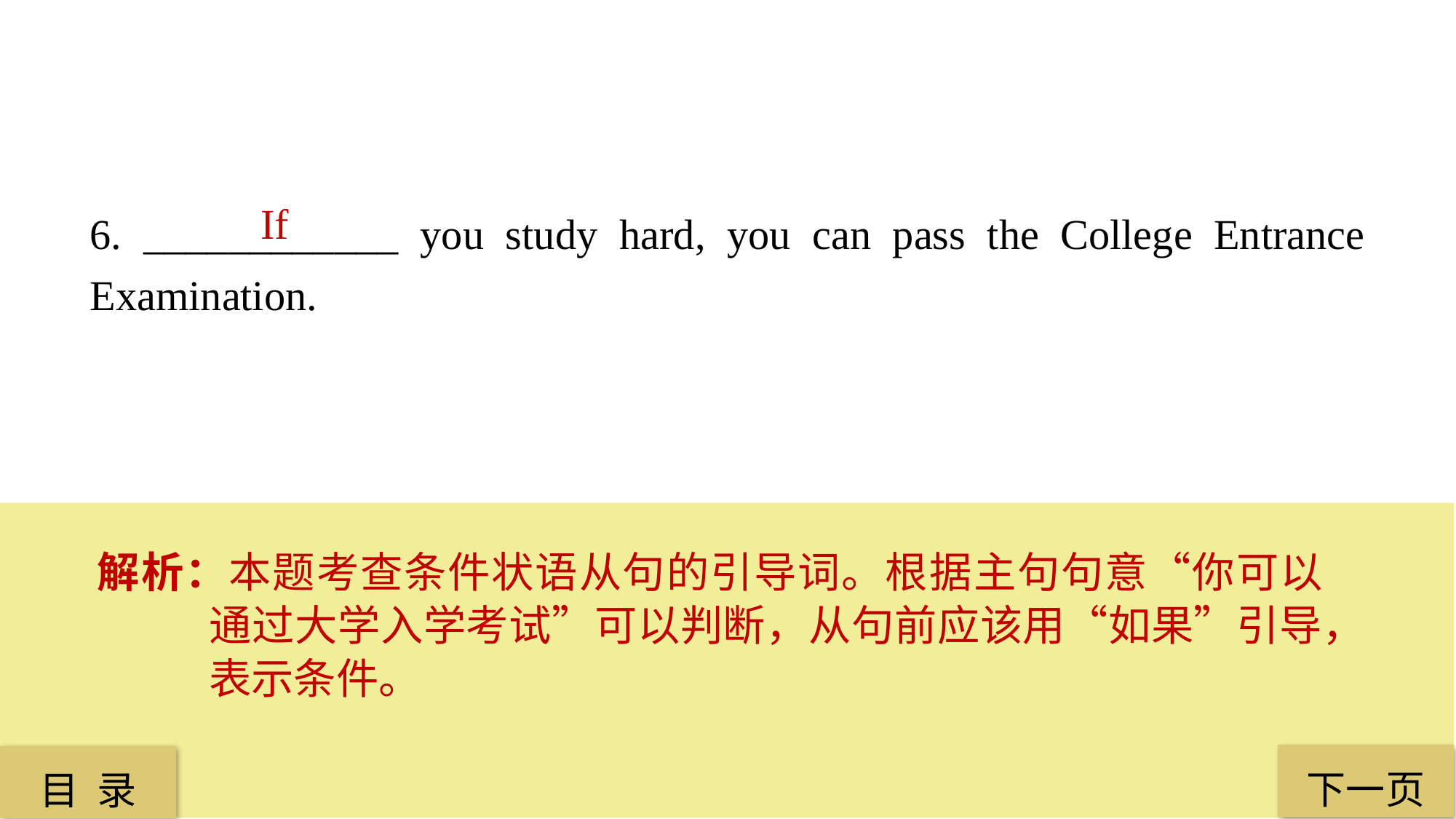

If
6. ____________ you study hard, you can pass the College Entrance Examination.
解析：本题考查条件状语从句的引导词。根据主句句意“你可以通过大学入学考试”可以判断，从句前应该用“如果”引导，表示条件。